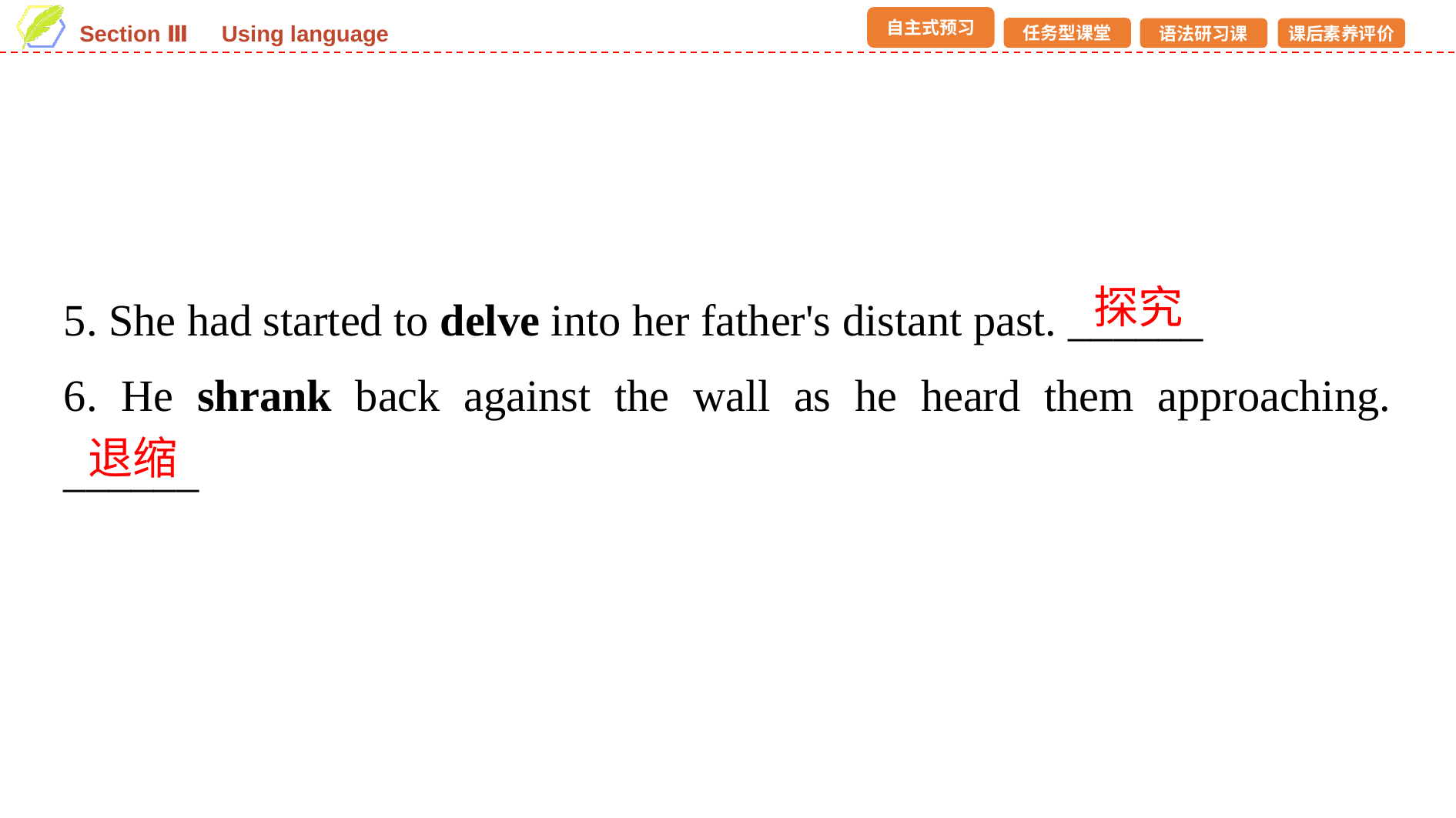

5. She had started to delve into her father's distant past. ______
6. He shrank back against the wall as he heard them approaching. ______
探究
退缩